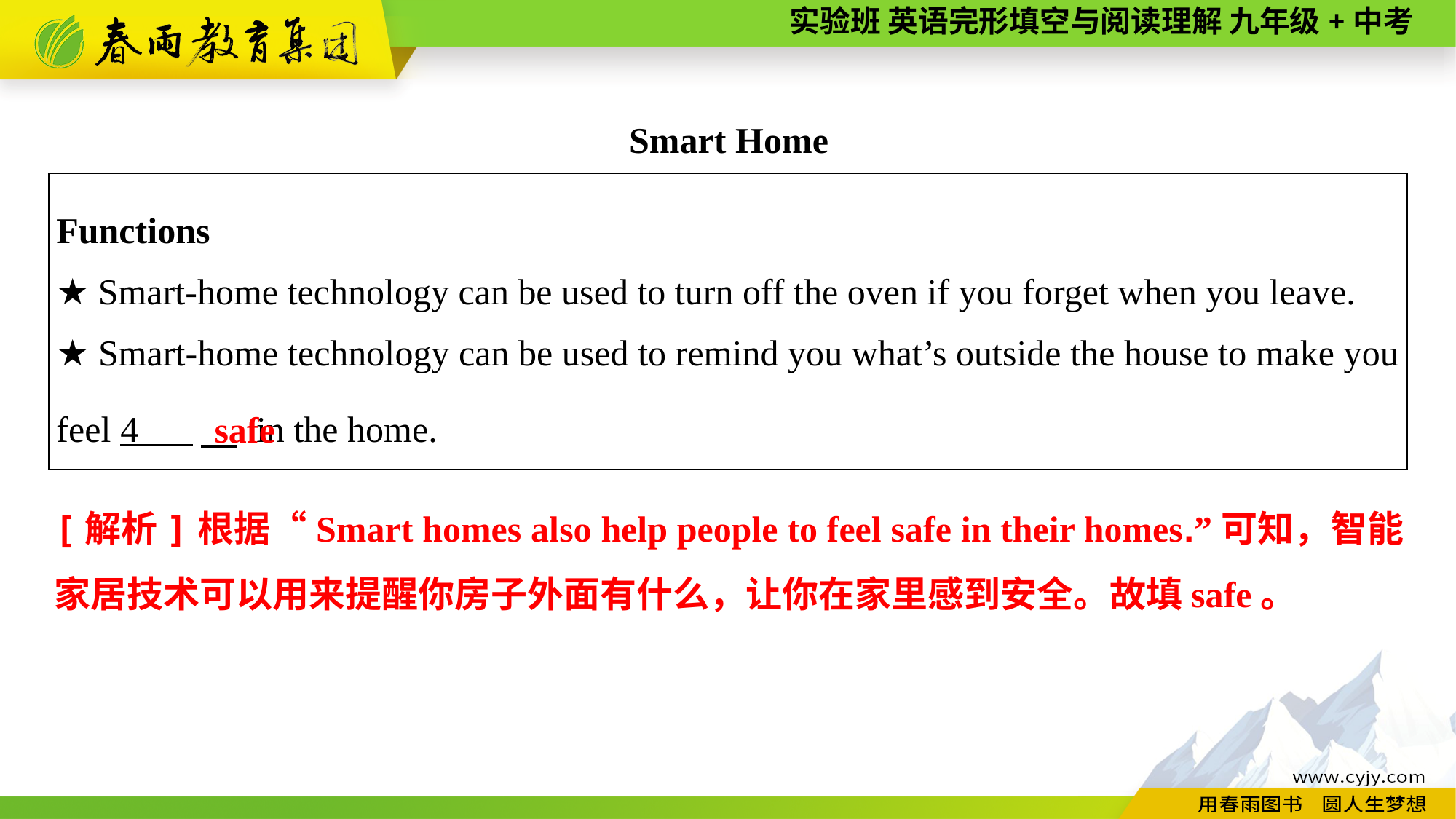

Smart Home
| Functions ★ Smart-home technology can be used to turn off the oven if you forget when you leave. ★ Smart-home technology can be used to remind you what’s outside the house to make you feel 4 　 in the home. |
| --- |
safe
[解析]根据“Smart homes also help people to feel safe in their homes.”可知，智能家居技术可以用来提醒你房子外面有什么，让你在家里感到安全。故填safe。